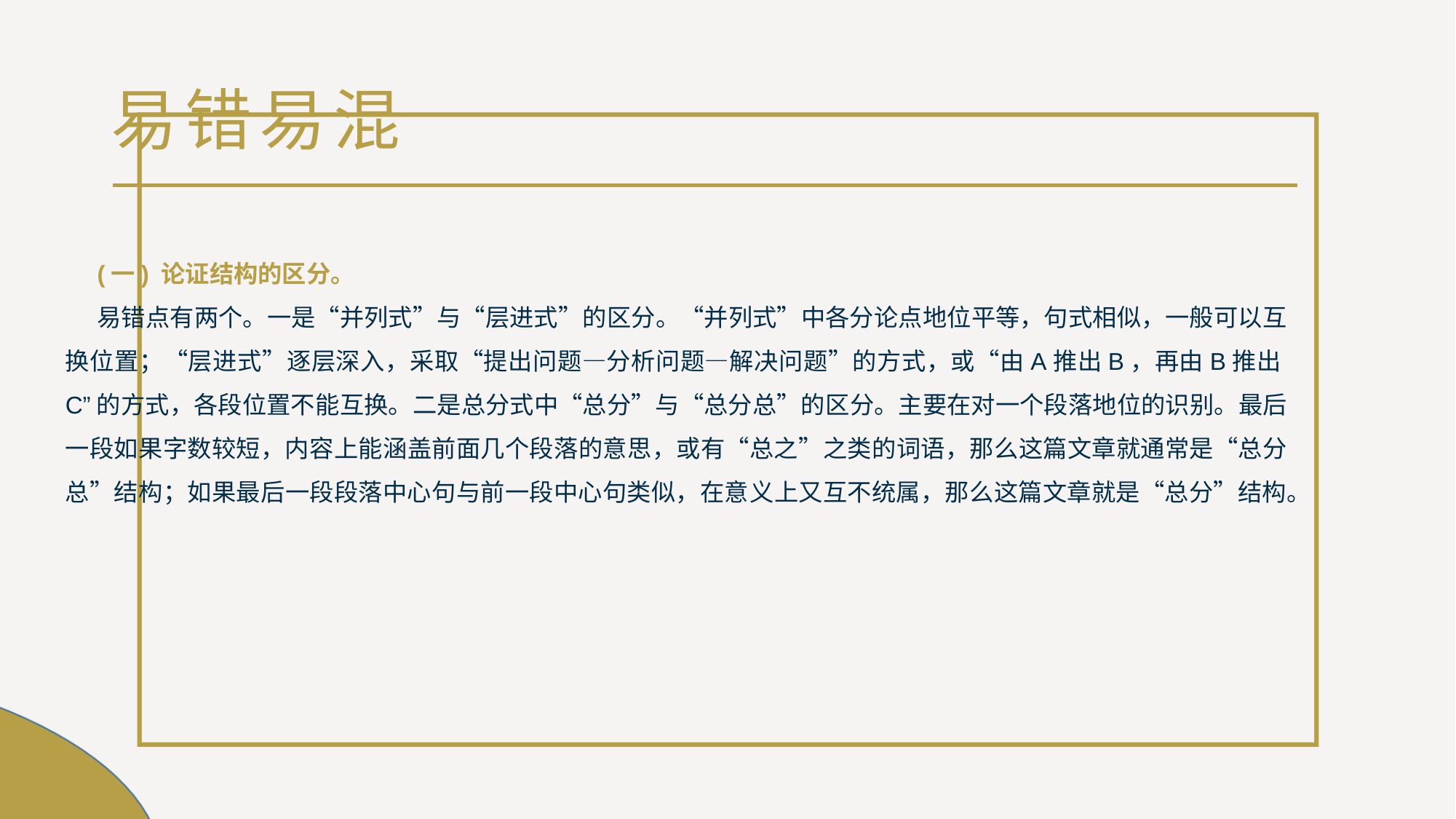

# 易错易混
(一) 论证结构的区分。
易错点有两个。一是“并列式”与“层进式”的区分。“并列式”中各分论点地位平等，句式相似，一般可以互换位置；“层进式”逐层深入，采取“提出问题—分析问题—解决问题”的方式，或“由A推出B，再由B推出C”的方式，各段位置不能互换。二是总分式中“总分”与“总分总”的区分。主要在对一个段落地位的识别。最后一段如果字数较短，内容上能涵盖前面几个段落的意思，或有“总之”之类的词语，那么这篇文章就通常是“总分总”结构；如果最后一段段落中心句与前一段中心句类似，在意义上又互不统属，那么这篇文章就是“总分”结构。